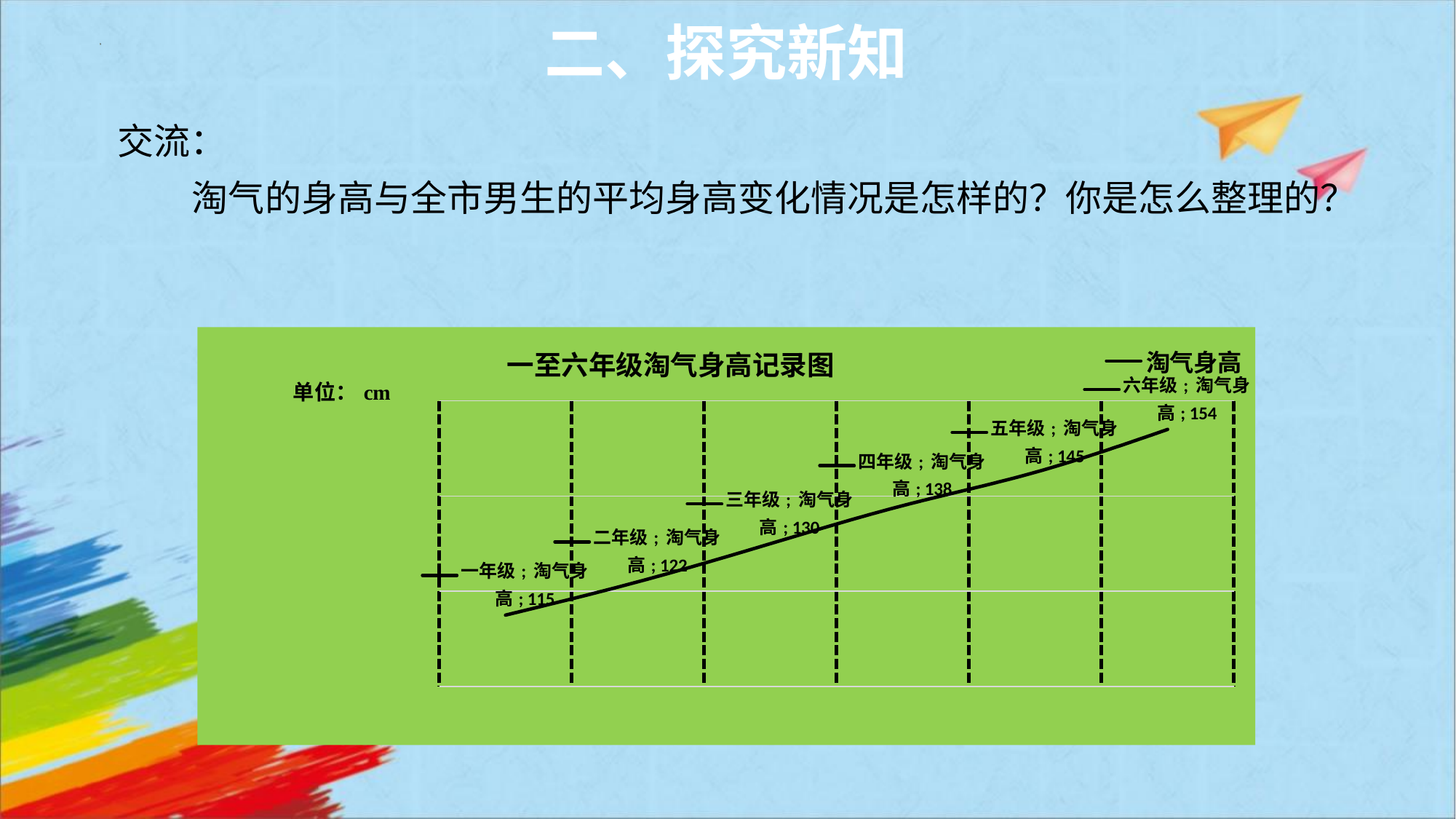

二、探究新知
交流：
        淘气的身高与全市男生的平均身高变化情况是怎样的？你是怎么整理的？

[unsupported chart]